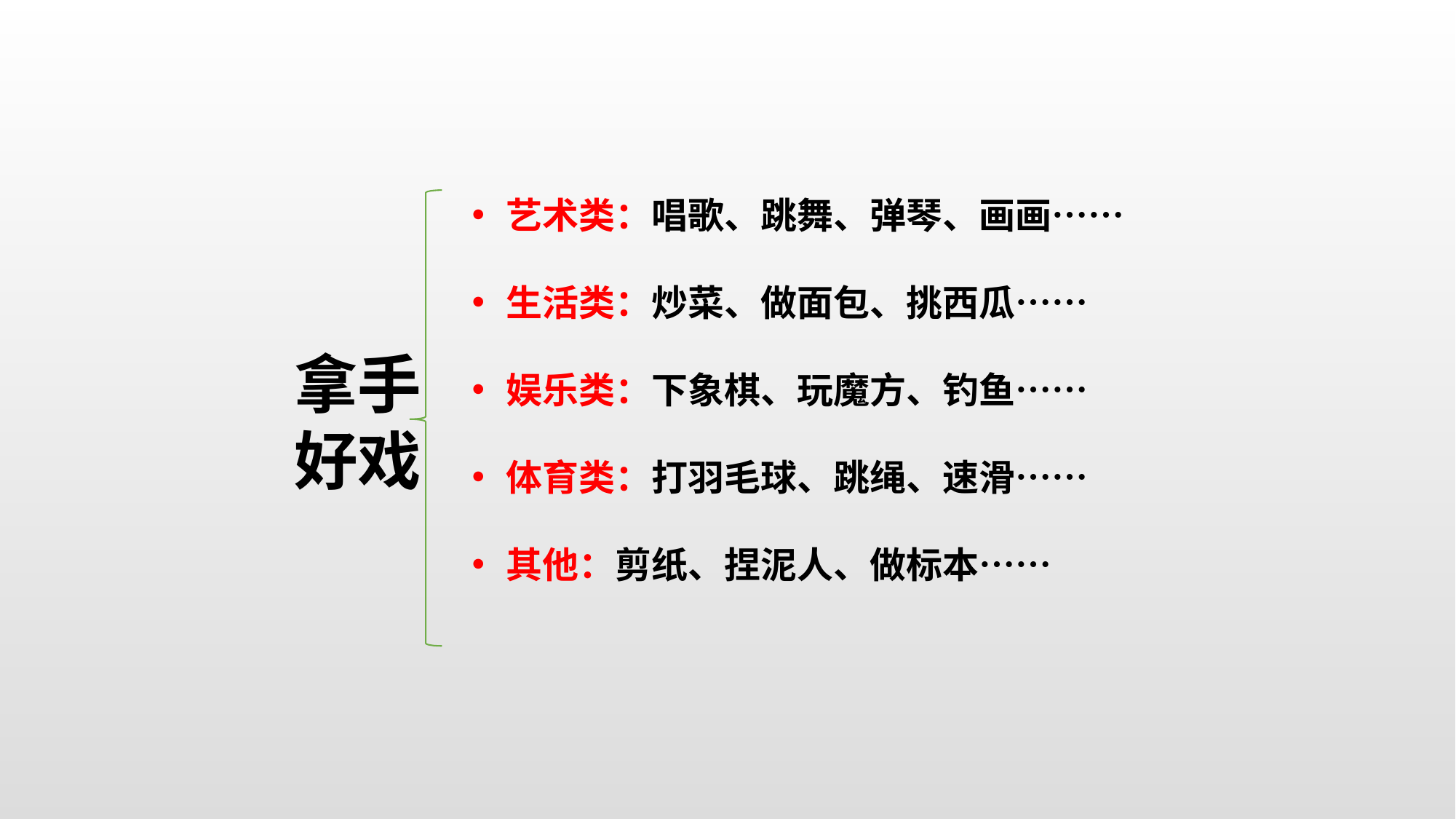

艺术类：唱歌、跳舞、弹琴、画画……

生活类：炒菜、做面包、挑西瓜……

娱乐类：下象棋、玩魔方、钓鱼……

体育类：打羽毛球、跳绳、速滑……

其他：剪纸、捏泥人、做标本……

拿手
好戏